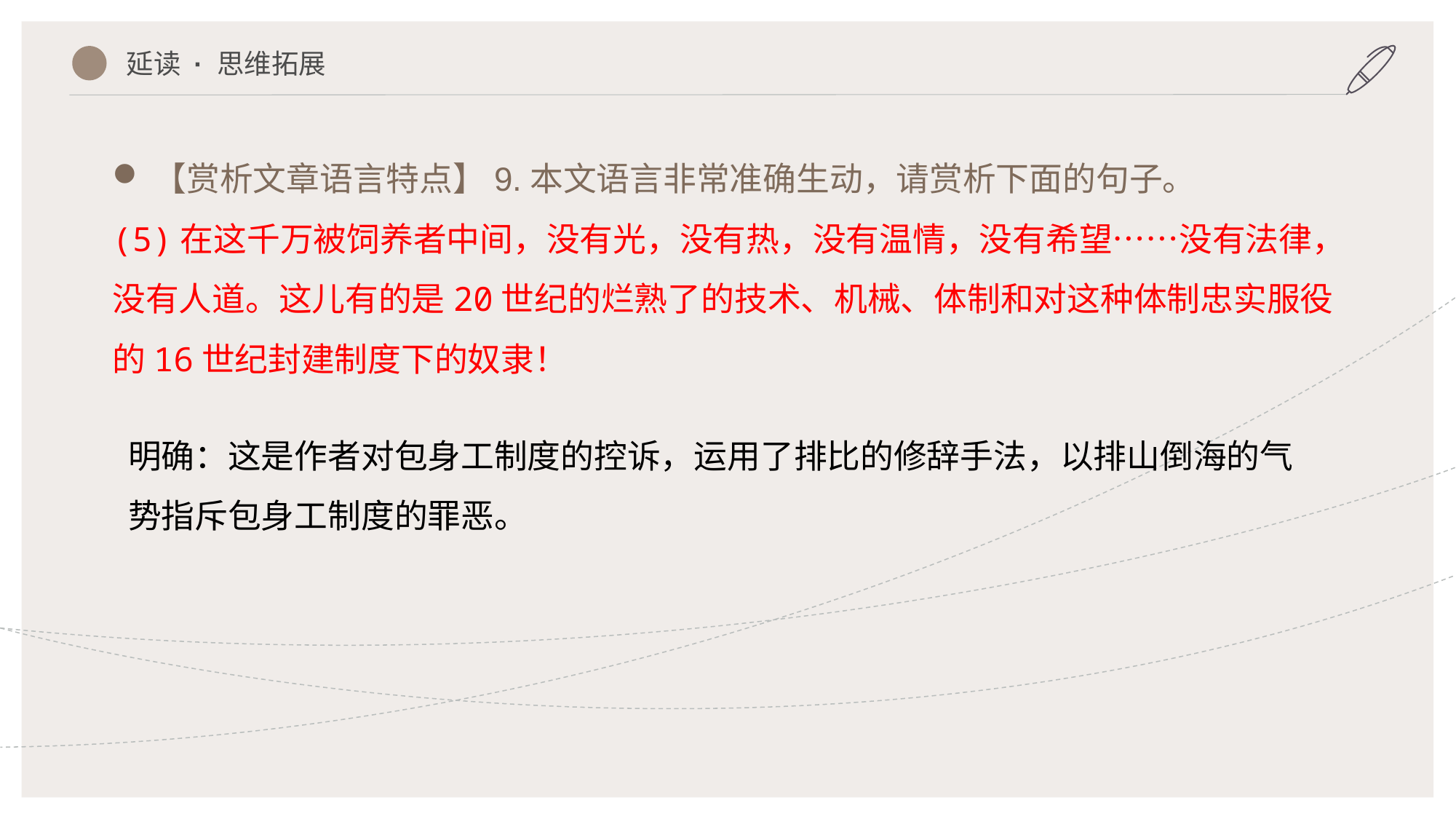

延读 · 思维拓展

【赏析文章语言特点】9.本文语言非常准确生动，请赏析下面的句子。
(5)在这千万被饲养者中间，没有光，没有热，没有温情，没有希望……没有法律，没有人道。这儿有的是20世纪的烂熟了的技术、机械、体制和对这种体制忠实服役的16世纪封建制度下的奴隶！

明确：这是作者对包身工制度的控诉，运用了排比的修辞手法，以排山倒海的气势指斥包身工制度的罪恶。